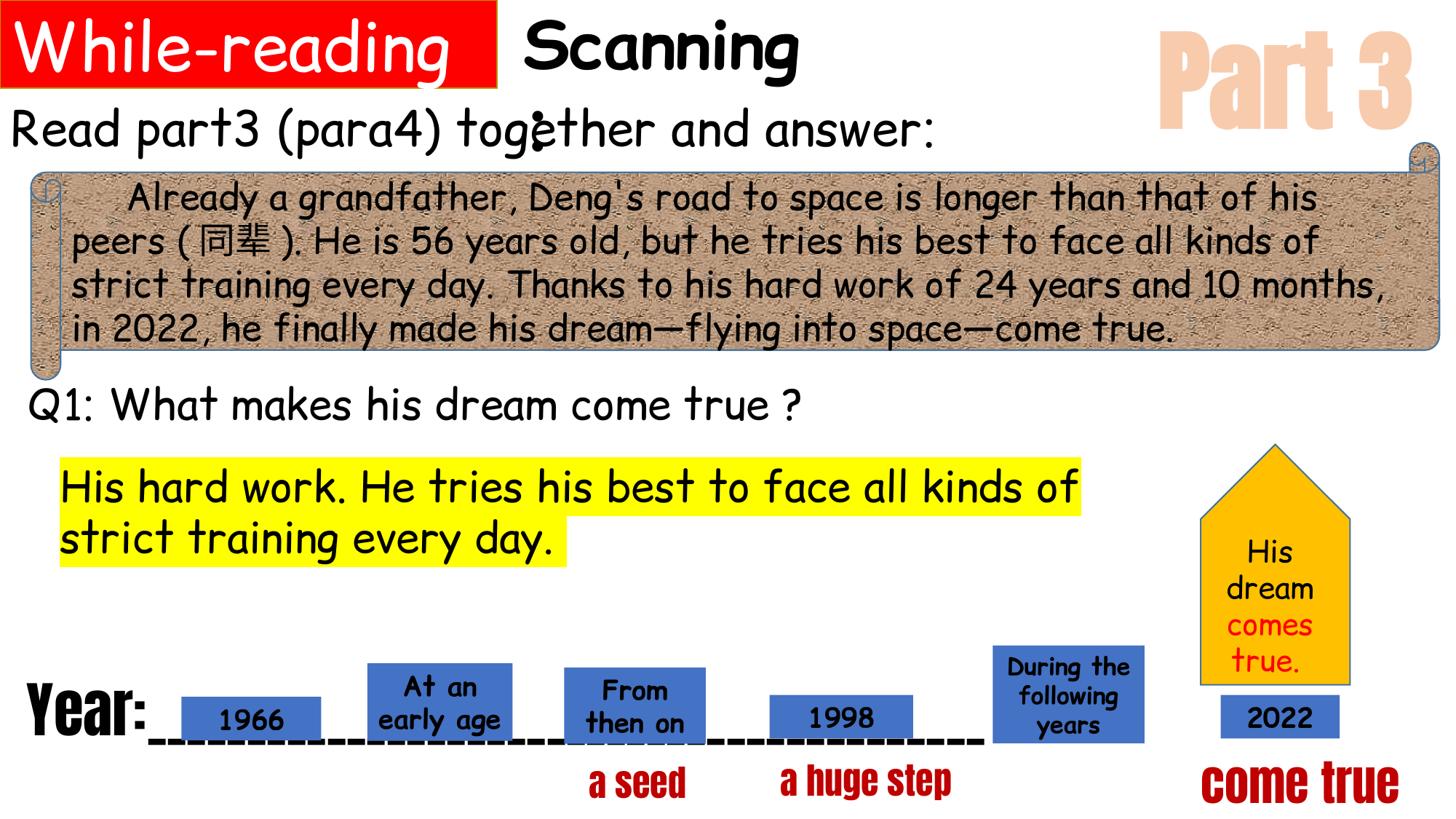

While-reading
Scanning:
Part 3
Read part3 (para4) together and answer:
     Already a grandfather, Deng's road to space is longer than that of his peers (同辈). He is 56 years old, but he tries his best to face all kinds of strict training every day. Thanks to his hard work of 24 years and 10 months, in 2022, he finally made his dream—flying into space—come true.
Q1: What makes his dream come true ?

His hard work. He tries his best to face all kinds of strict training every day.

His dream comes true.
During the following years
At an early age
From then on
Year:__________________________________________
1998
2022
1966
come true
a huge step
a seed